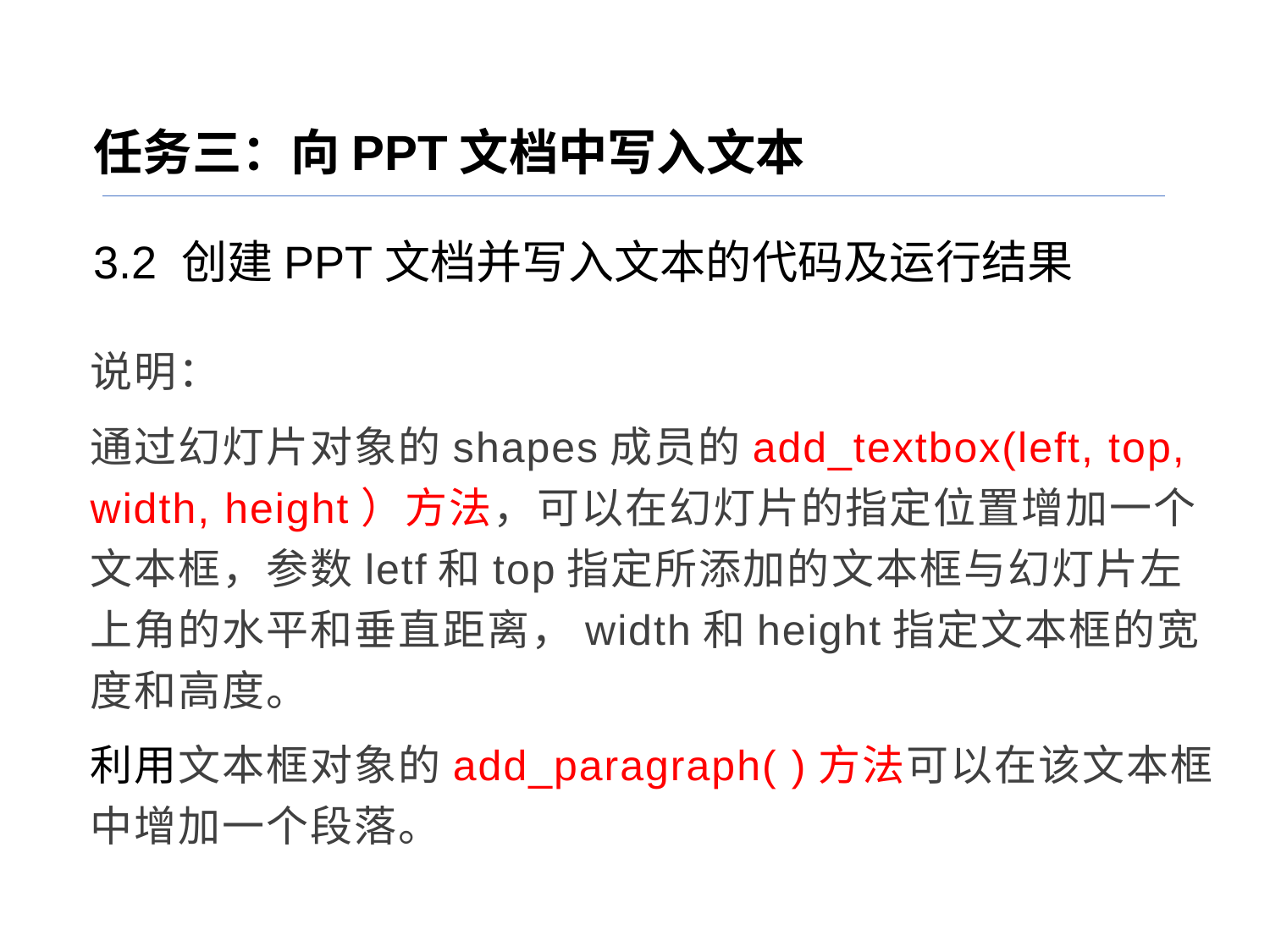

任务三：向PPT文档中写入文本
3.2 创建PPT文档并写入文本的代码及运行结果
说明：
通过幻灯片对象的shapes成员的add_textbox(left, top, width, height）方法，可以在幻灯片的指定位置增加一个文本框，参数letf和top指定所添加的文本框与幻灯片左上角的水平和垂直距离，width和height指定文本框的宽度和高度。
利用文本框对象的add_paragraph( )方法可以在该文本框中增加一个段落。